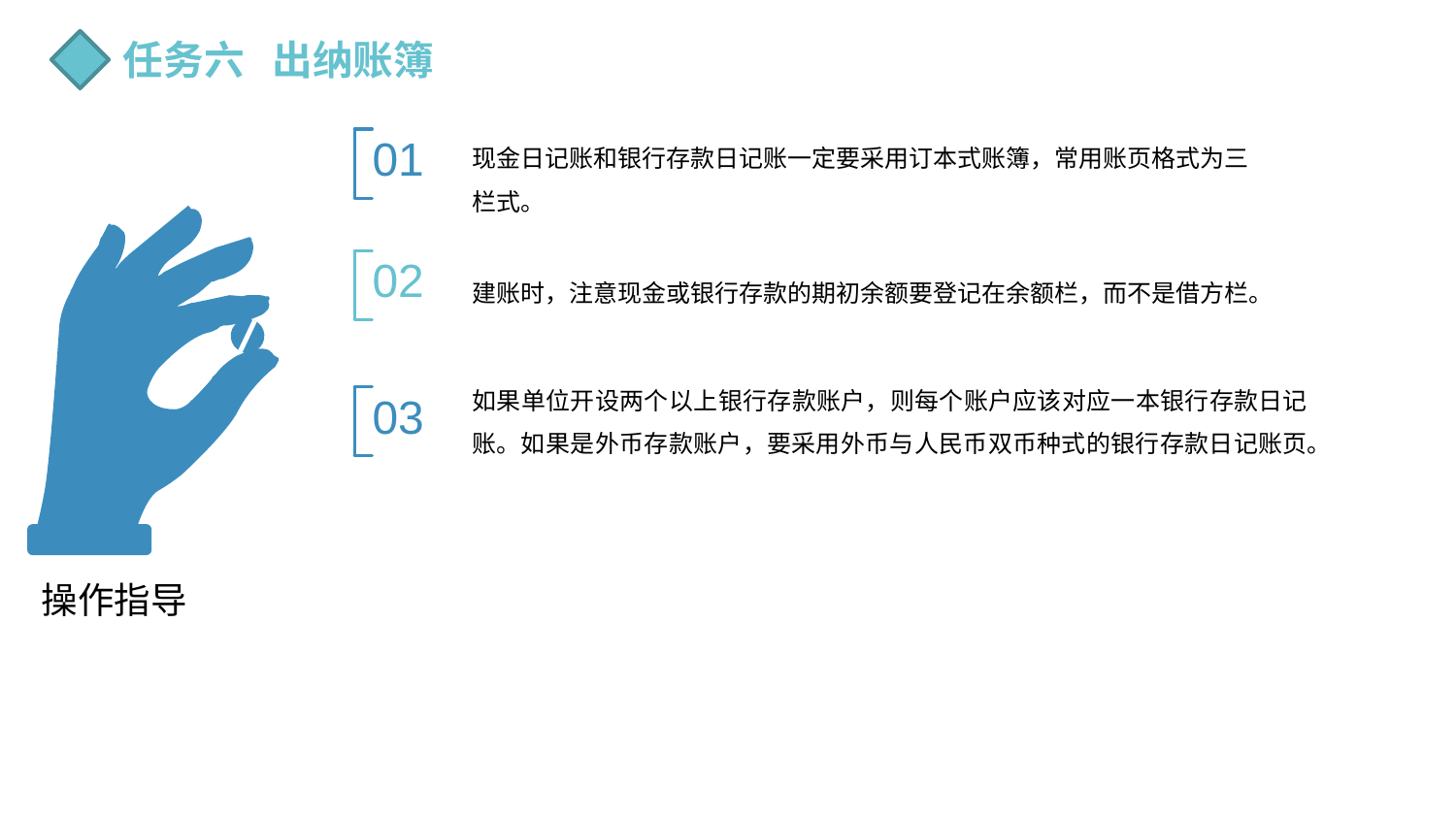

任务六   出纳账簿

01
现金日记账和银行存款日记账一定要采用订本式账簿，常用账页格式为三
栏式。

02
建账时，注意现金或银行存款的期初余额要登记在余额栏，而不是借方栏。

如果单位开设两个以上银行存款账户，则每个账户应该对应一本银行存款日记账。如果是外币存款账户，要采用外币与人民币双币种式的银行存款日记账页。
03
操作指导